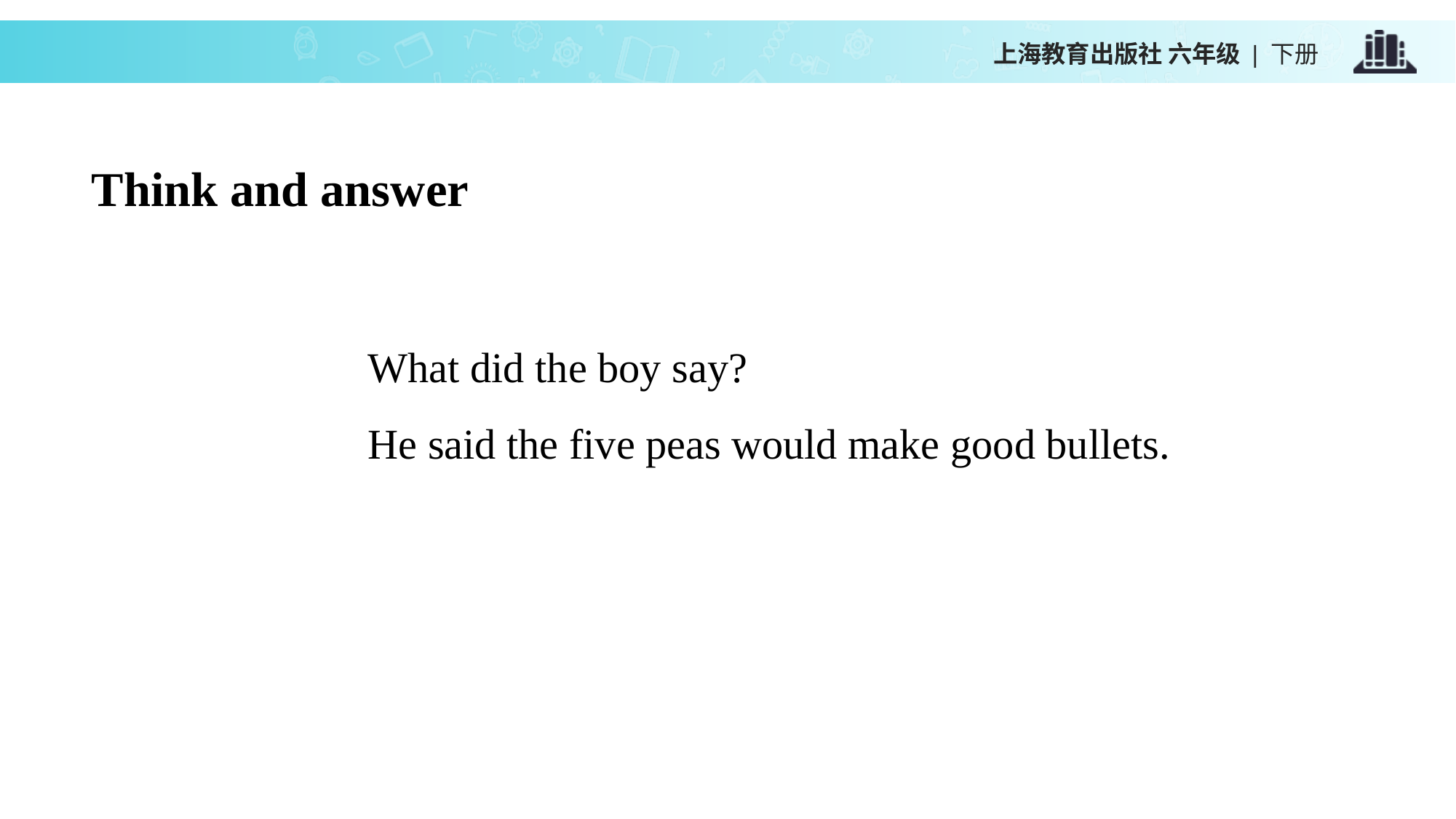

上海教育出版社 六年级 | 下册
Think and answer

What did the boy say?
He said the five peas would make good bullets.